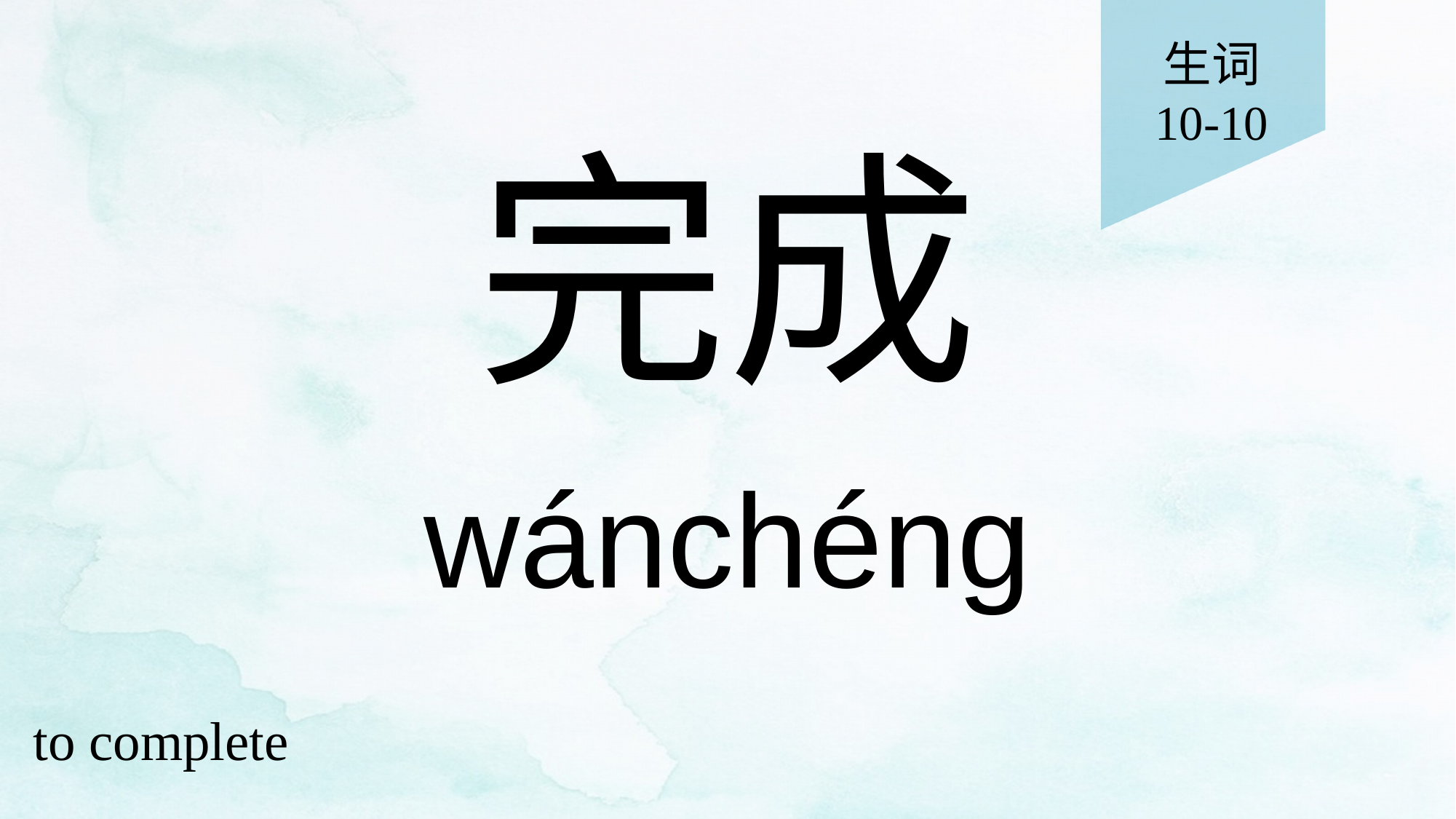

生词
10-10
# 完成
wánchéng
to complete